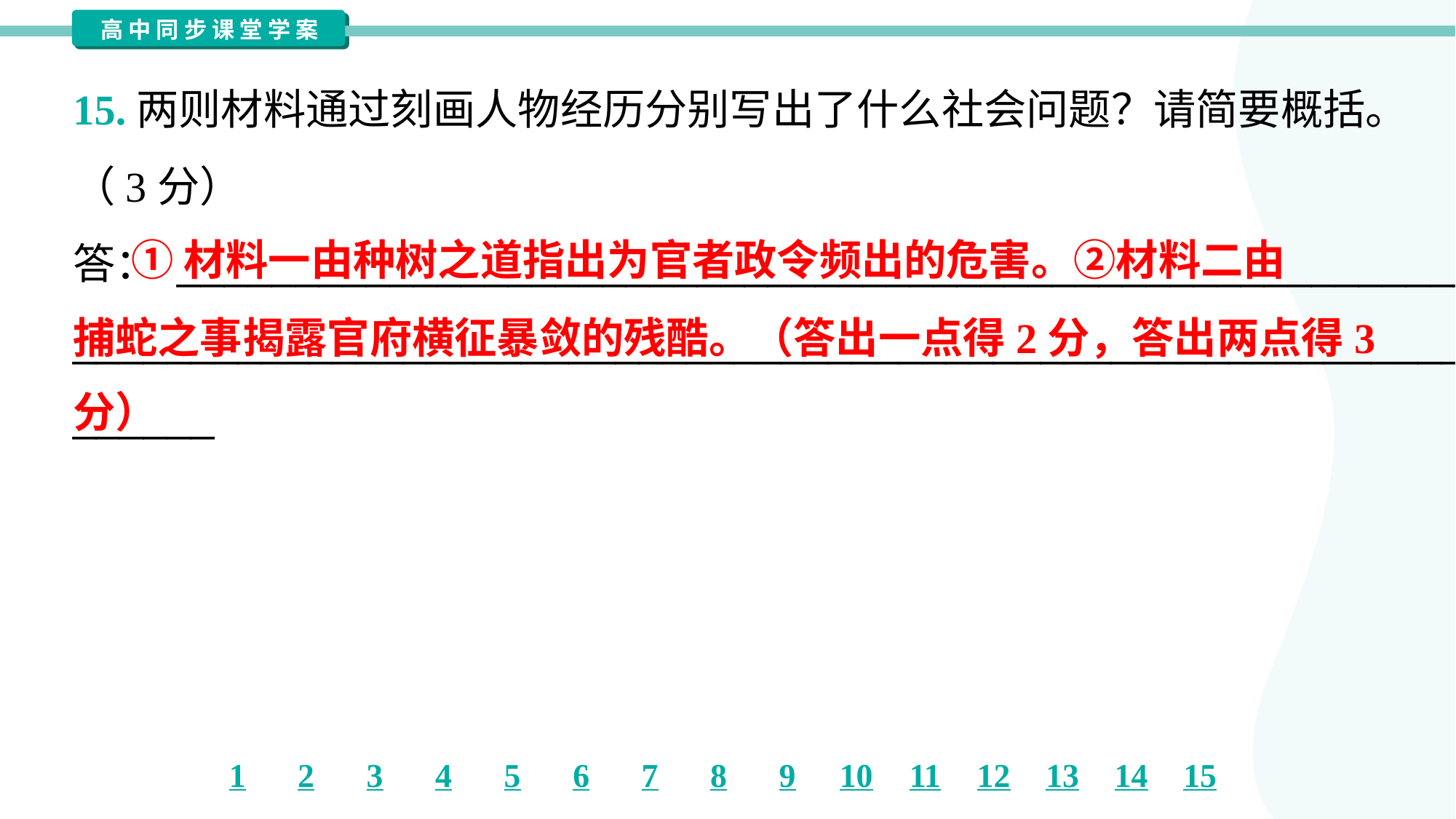

15.两则材料通过刻画人物经历分别写出了什么社会问题？请简要概括。
（3分）
答： ________________________________________________________
_____________________________________________________________
______
      ①材料一由种树之道指出为官者政令频出的危害。②材料二由
捕蛇之事揭露官府横征暴敛的残酷。（答出一点得2分，答出两点得3
分）